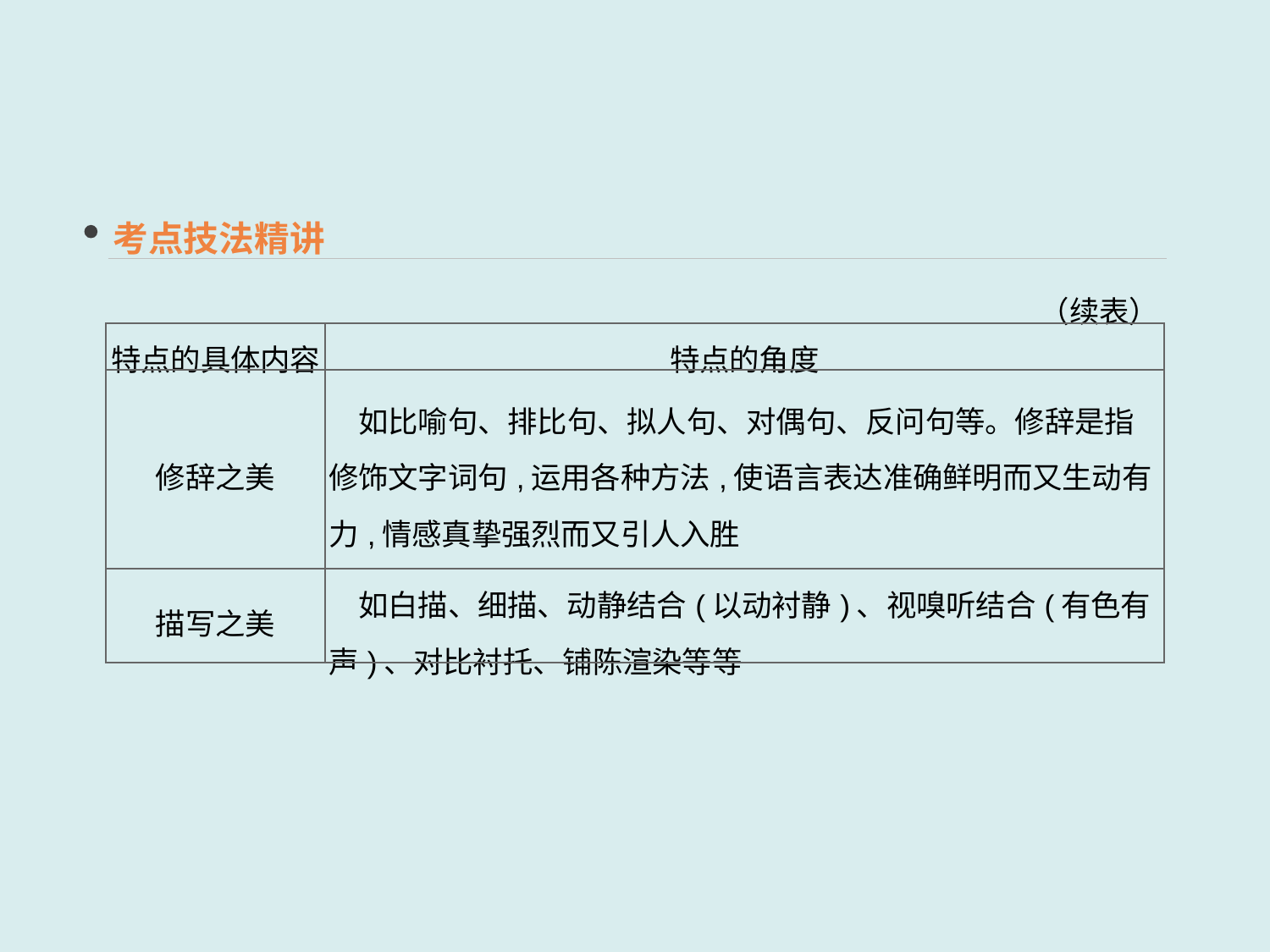

考点技法精讲

（续表）
| 特点的具体内容 | 特点的角度 |
| --- | --- |
| 修辞之美 | 如比喻句、排比句、拟人句、对偶句、反问句等。修辞是指修饰文字词句,运用各种方法,使语言表达准确鲜明而又生动有力,情感真挚强烈而又引人入胜 |
| 描写之美 | 如白描、细描、动静结合(以动衬静)、视嗅听结合(有色有声)、对比衬托、铺陈渲染等等 |